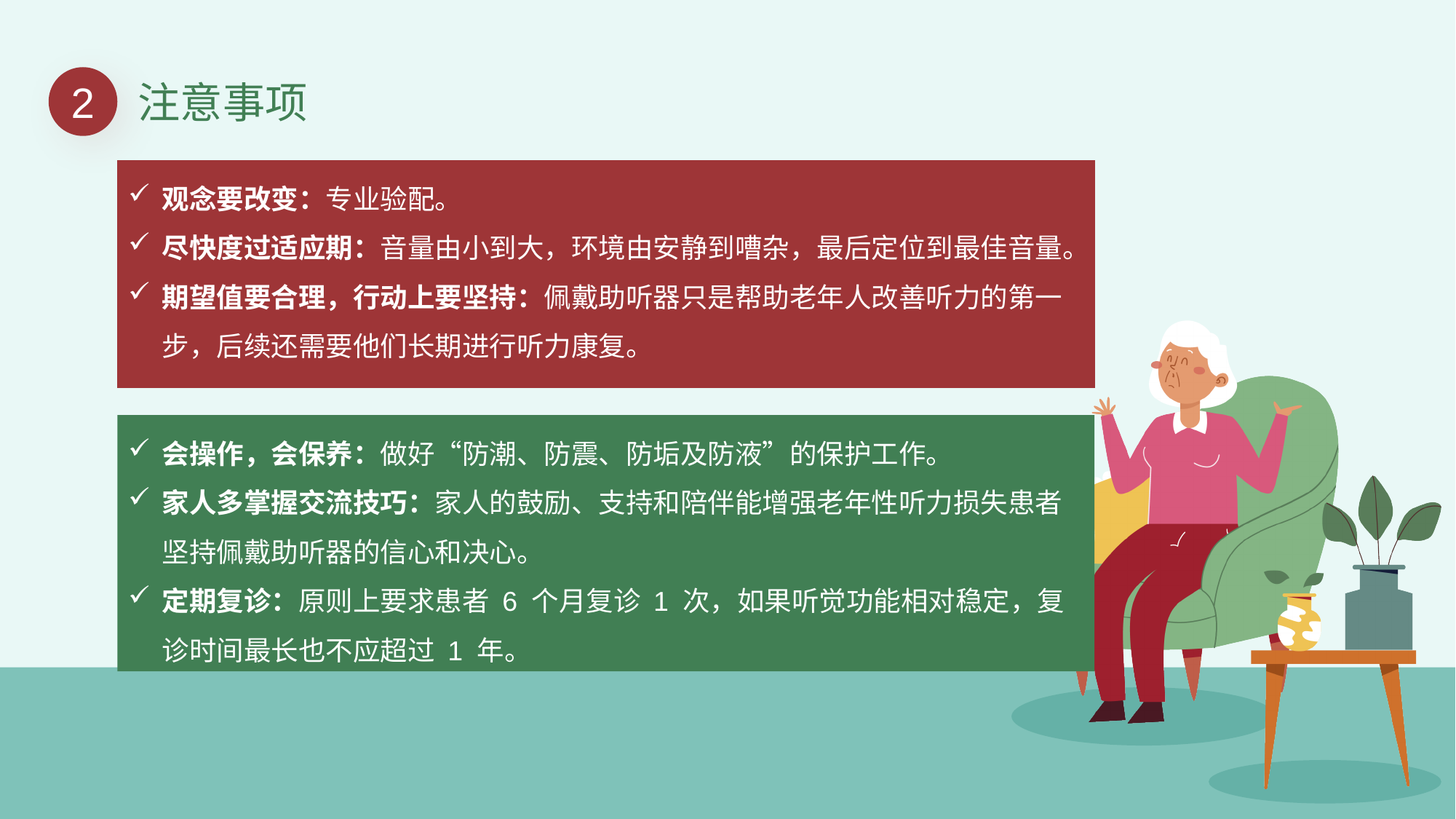

2
注意事项
观念要改变：专业验配。
尽快度过适应期：音量由小到大，环境由安静到嘈杂，最后定位到最佳音量。
期望值要合理，行动上要坚持：佩戴助听器只是帮助老年人改善听力的第一步，后续还需要他们长期进行听力康复。
会操作，会保养：做好“防潮、防震、防垢及防液”的保护工作。
家人多掌握交流技巧：家人的鼓励、支持和陪伴能增强老年性听力损失患者坚持佩戴助听器的信心和决心。
定期复诊：原则上要求患者 6 个月复诊 1 次，如果听觉功能相对稳定，复诊时间最长也不应超过 1 年。